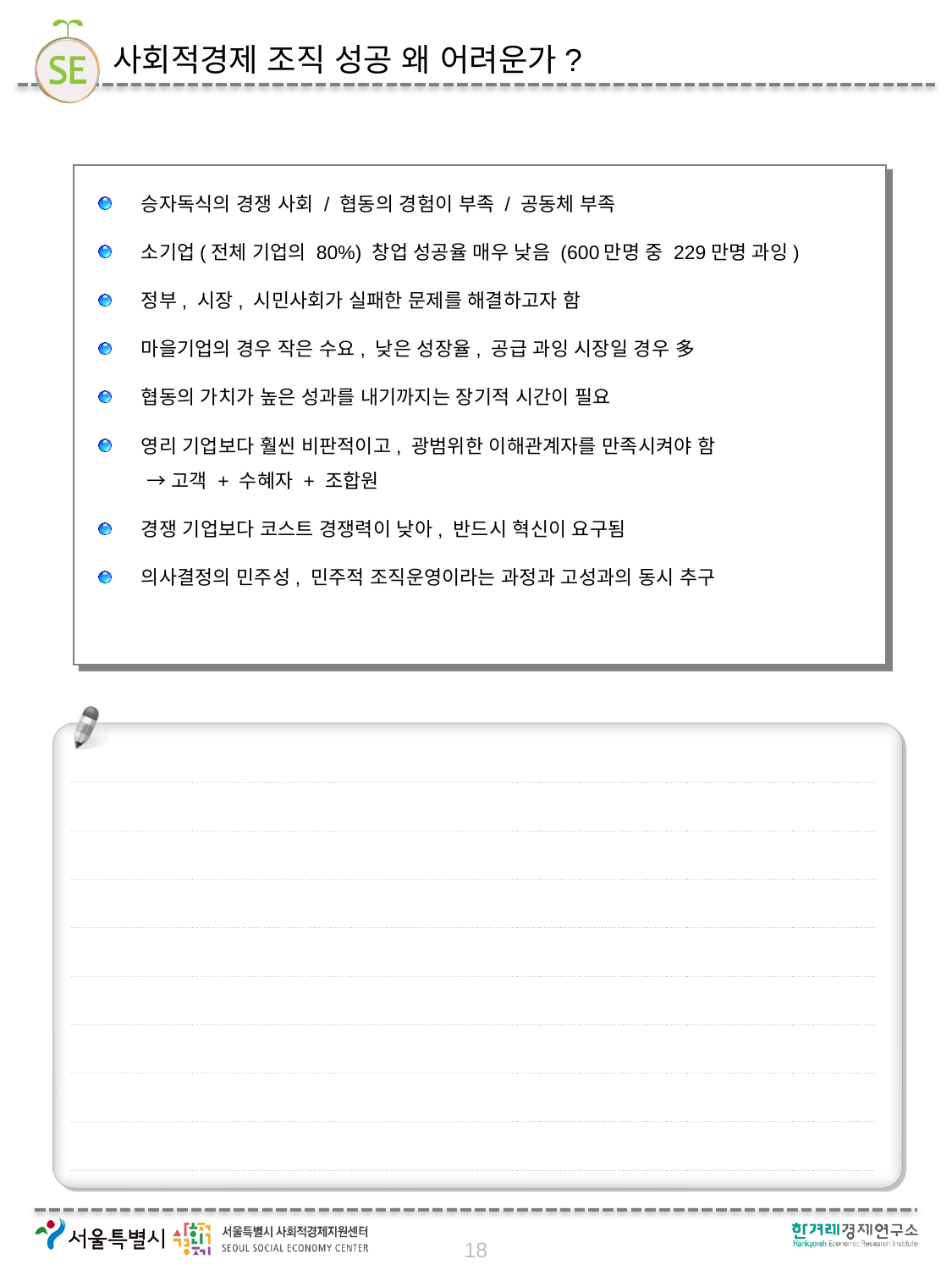

# 사회적경제 조직 성공 왜 어려운가?
승자독식의 경쟁 사회 / 협동의 경험이 부족 / 공동체 부족
소기업(전체 기업의 80%) 창업 성공율 매우 낮음 (600만명 중 229만명 과잉)
정부, 시장, 시민사회가 실패한 문제를 해결하고자 함
마을기업의 경우 작은 수요, 낮은 성장율, 공급 과잉 시장일 경우 多
협동의 가치가 높은 성과를 내기까지는 장기적 시간이 필요
영리 기업보다 훨씬 비판적이고, 광범위한 이해관계자를 만족시켜야 함
 → 고객 + 수혜자 + 조합원
경쟁 기업보다 코스트 경쟁력이 낮아, 반드시 혁신이 요구됨
의사결정의 민주성, 민주적 조직운영이라는 과정과 고성과의 동시 추구
18